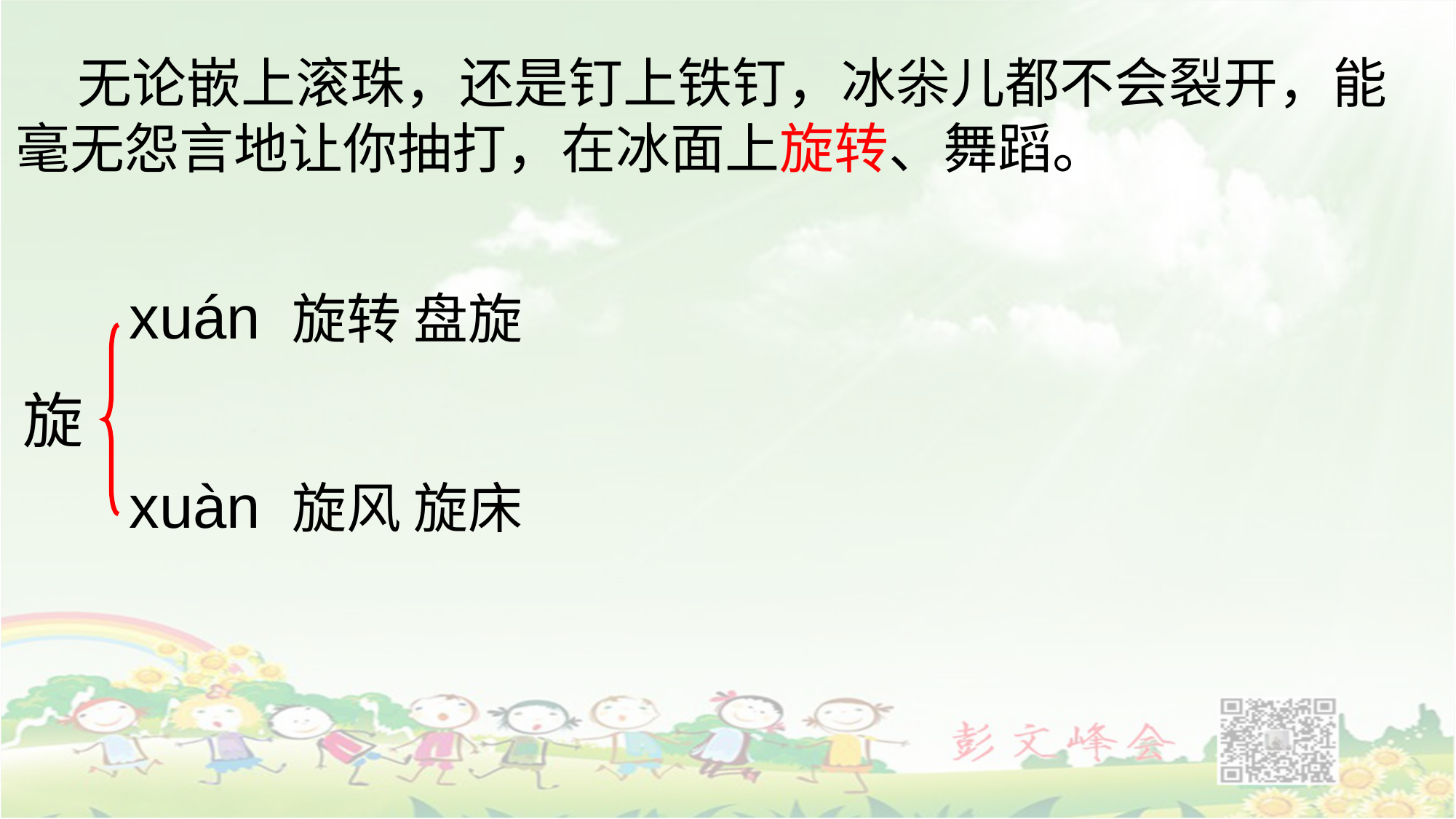

无论嵌上滚珠，还是钉上铁钉，冰尜儿都不会裂开，能毫无怨言地让你抽打，在冰面上旋转、舞蹈。
xuán 旋转 盘旋

旋
xuàn 旋风 旋床